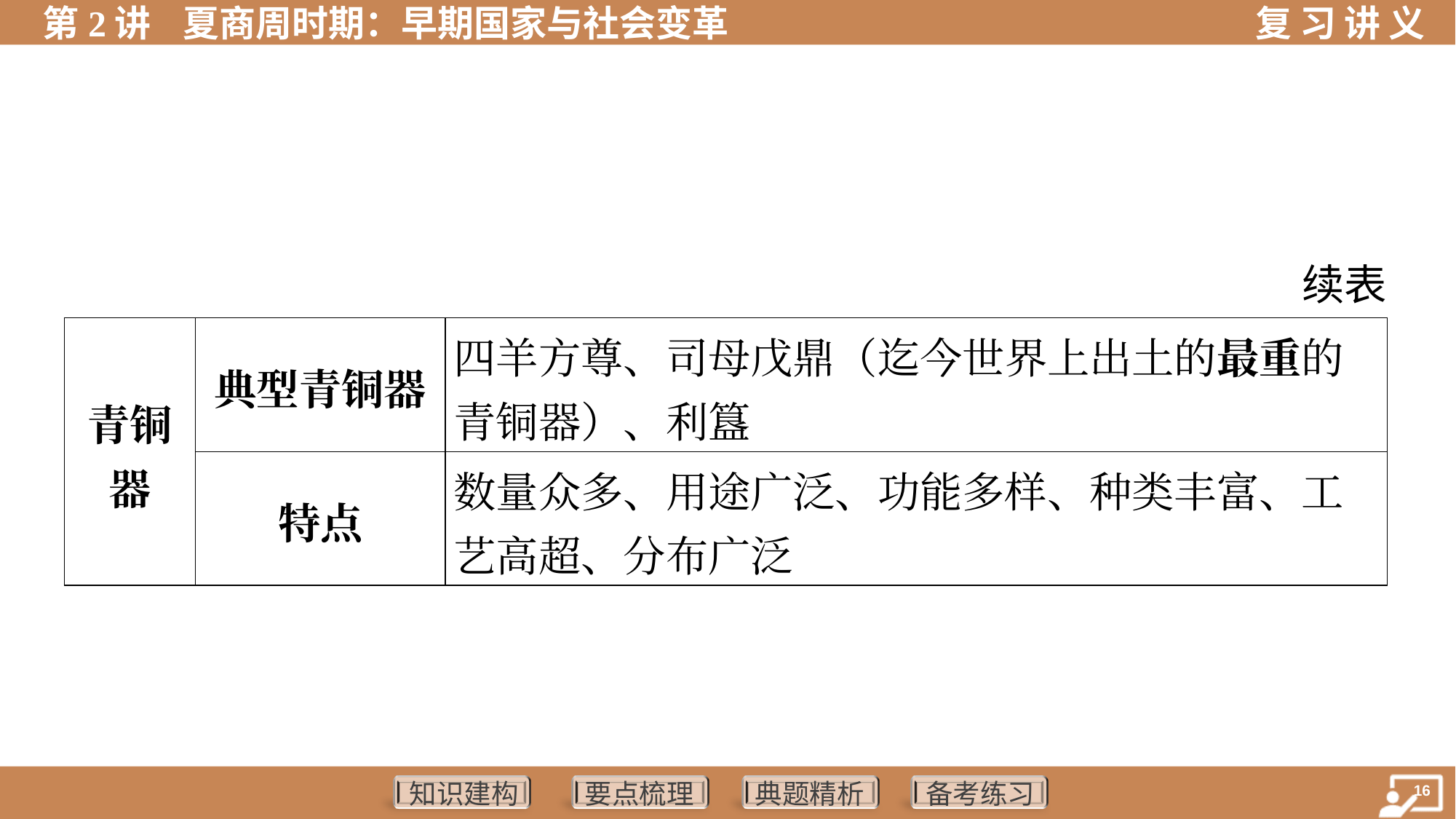

续表
| 青铜 器 | 典型青铜器 | 四羊方尊、司母戊鼎（迄今世界上出土的最重的 青铜器）、利簋 |
| --- | --- | --- |
|  | 特点 | 数量众多、用途广泛、功能多样、种类丰富、工 艺高超、分布广泛 |